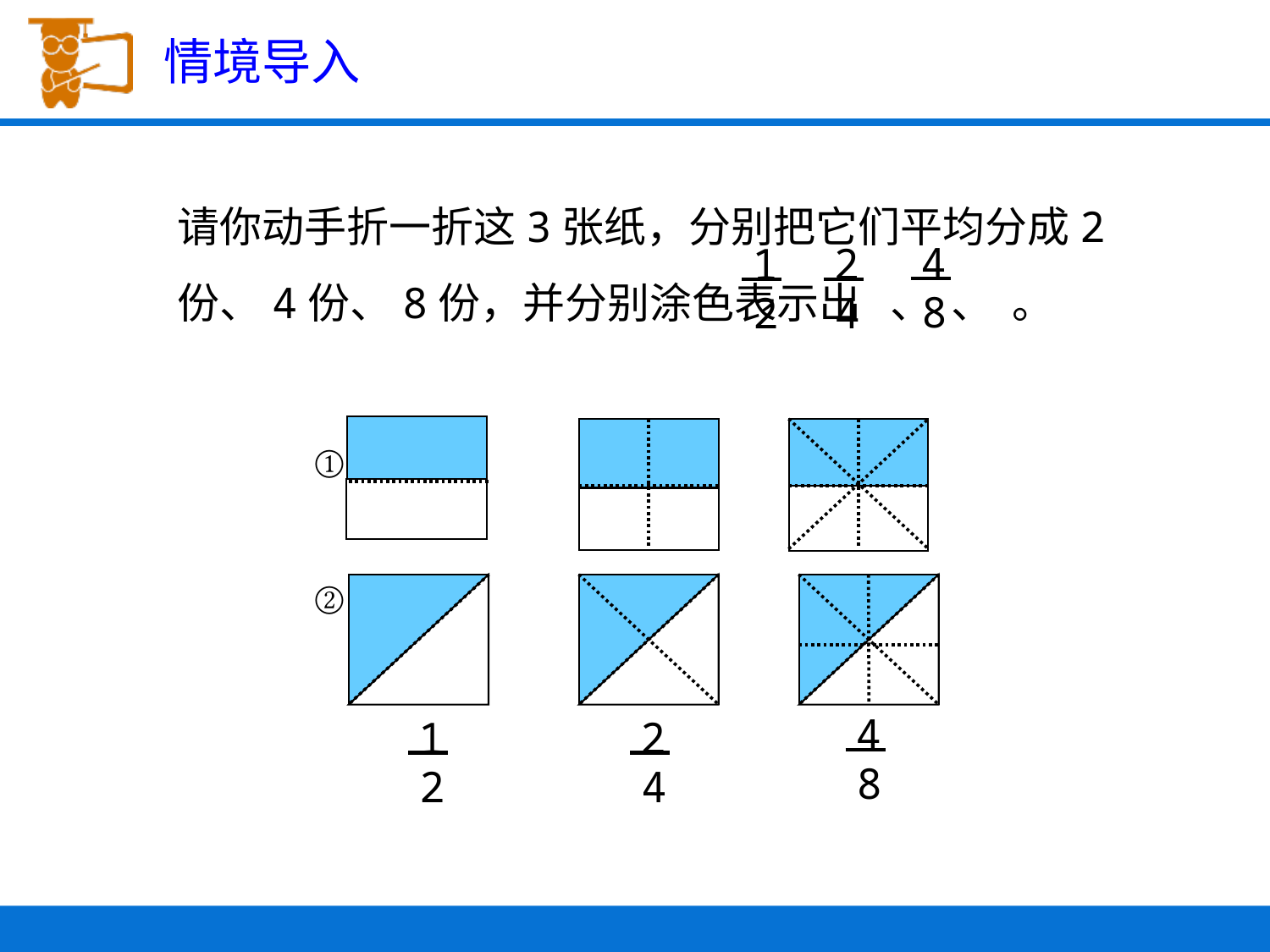

情境导入
请你动手折一折这3张纸，分别把它们平均分成2份、4份、8份，并分别涂色表示出   、  、  。
4
8
1
2
2
4

      ①

      ②

4
8
1
2
2
4